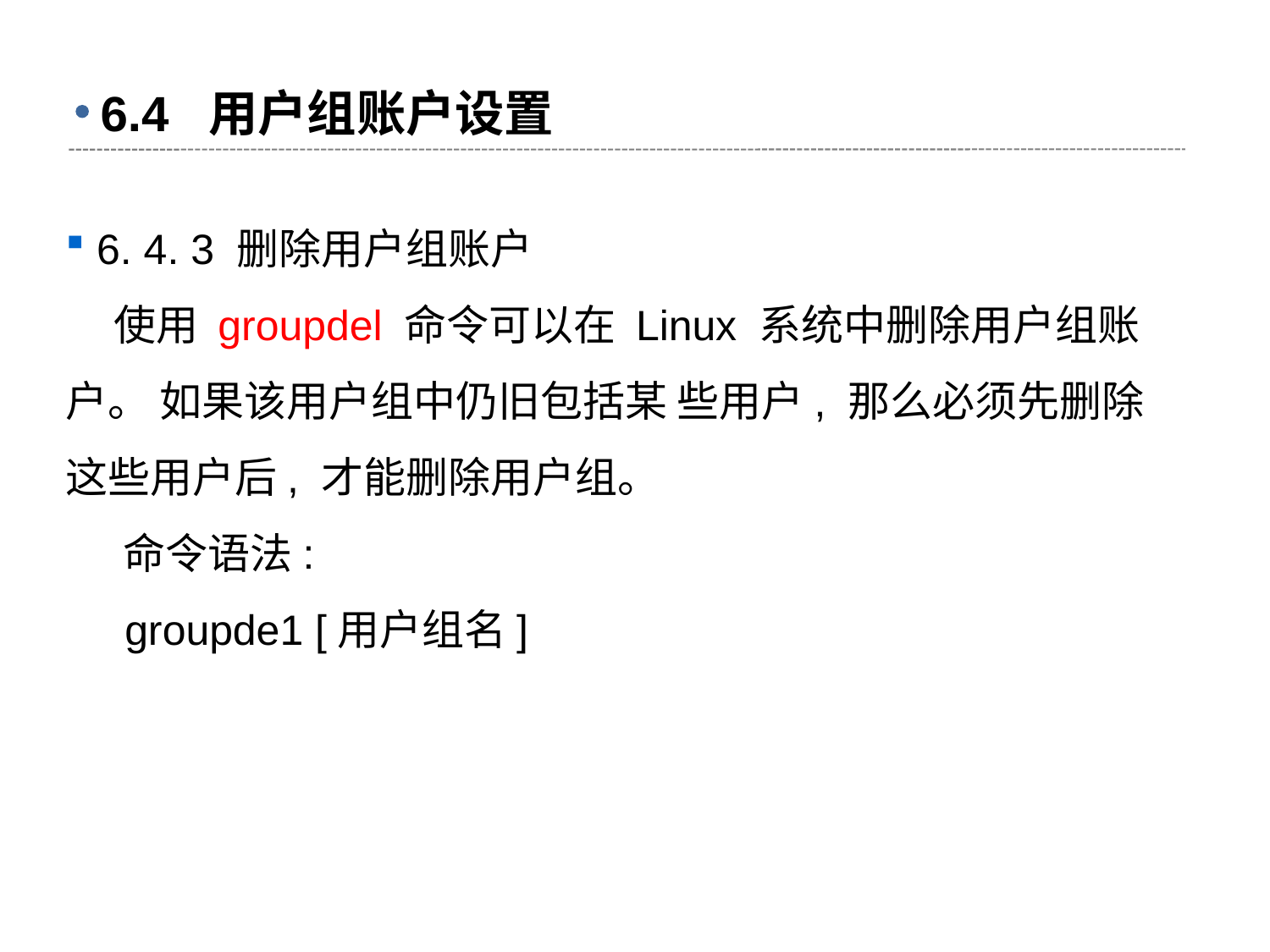

# 6.4  用户组账户设置
 6. 4. 3 删除用户组账户
    使用 groupdel 命令可以在 Linux 系统中删除用户组账户。 如果该用户组中仍旧包括某 些用户, 那么必须先删除这些用户后, 才能删除用户组。
     命令语法:
     groupde1 [用户组名]